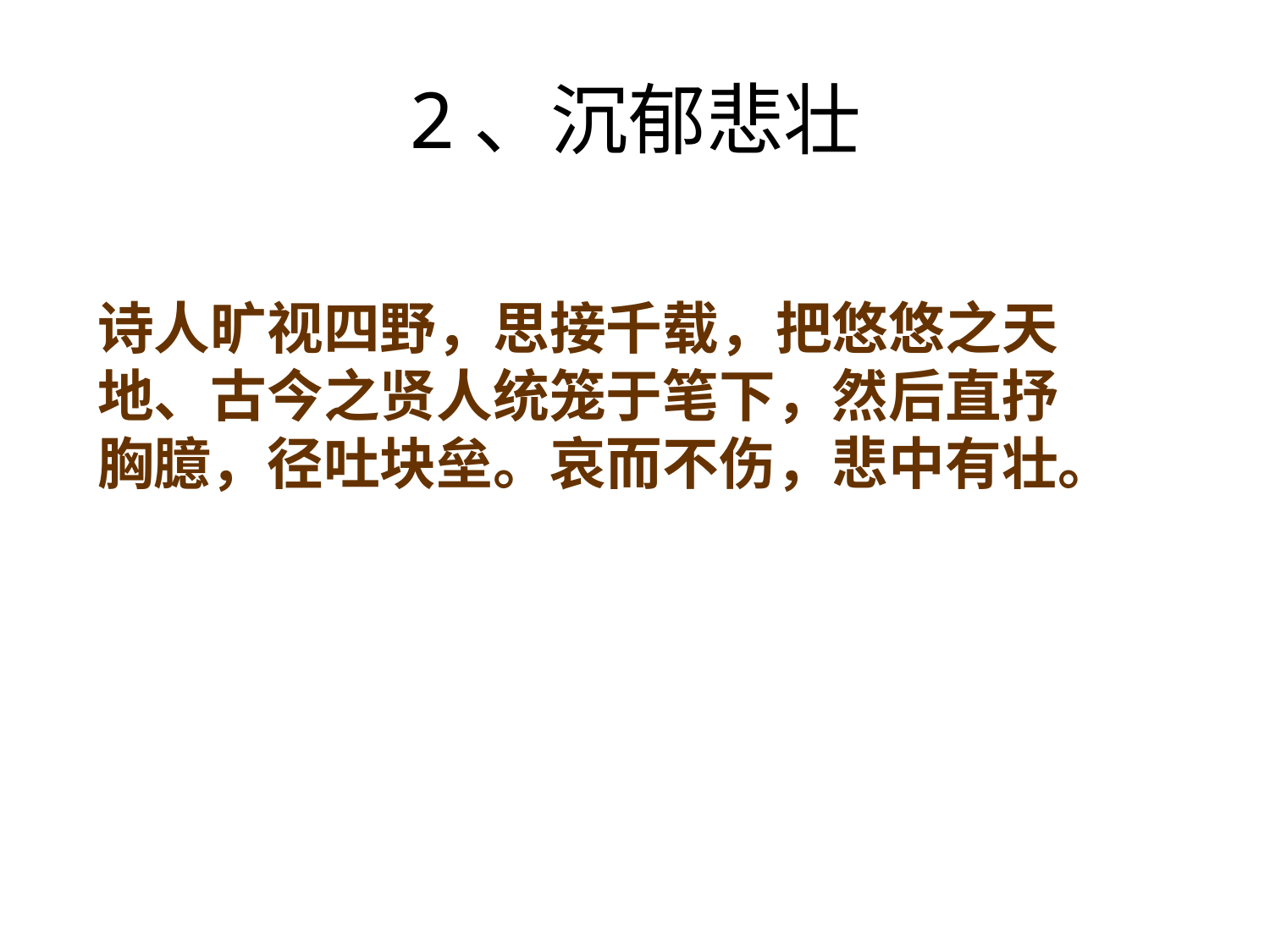

# 2、沉郁悲壮

诗人旷视四野，思接千载，把悠悠之天地、古今之贤人统笼于笔下，然后直抒胸臆，径吐块垒。哀而不伤，悲中有壮。